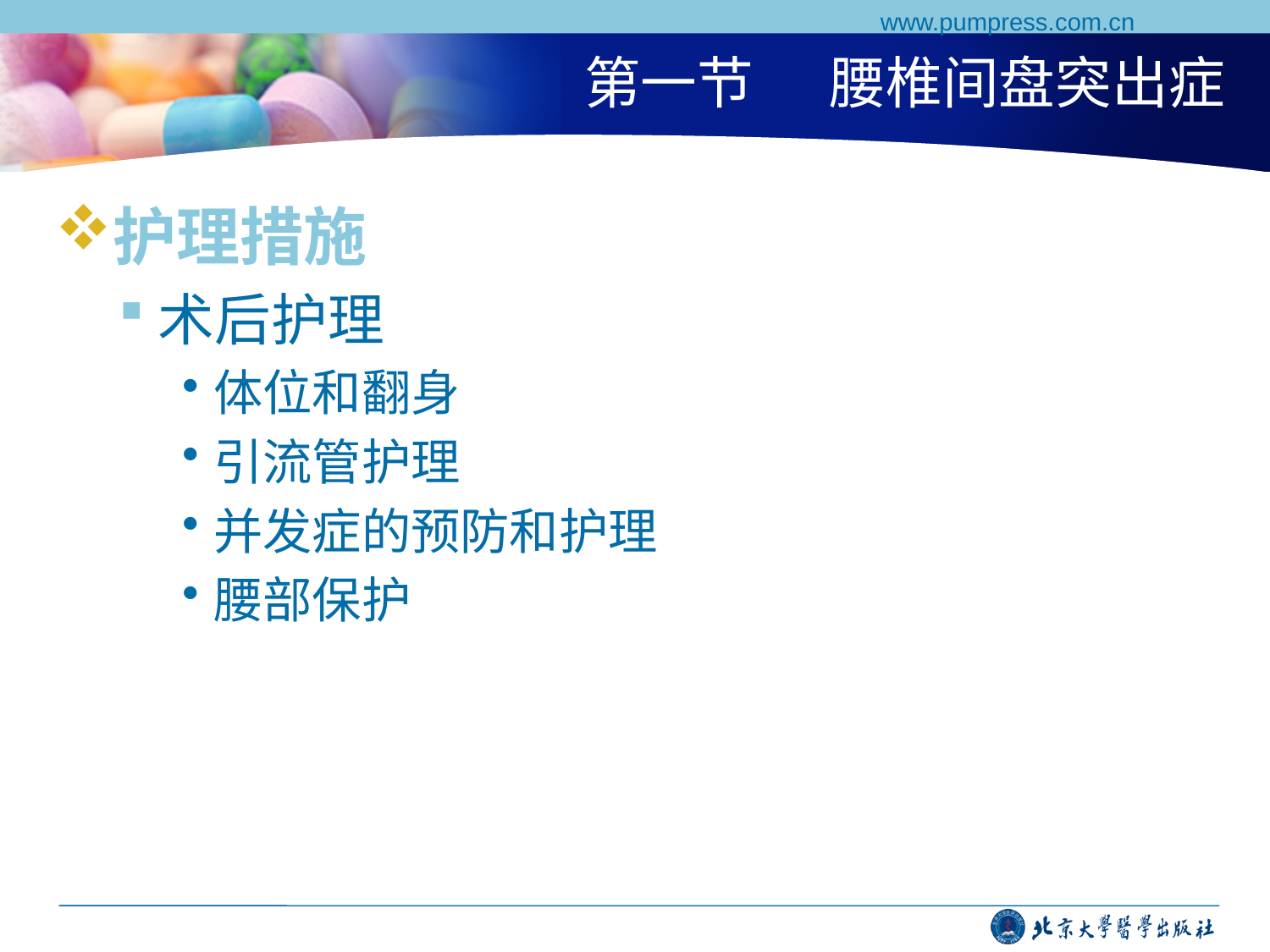

www.pumpress.com.cn
# 第一节      腰椎间盘突出症
护理措施
术后护理
体位和翻身
引流管护理
并发症的预防和护理
腰部保护